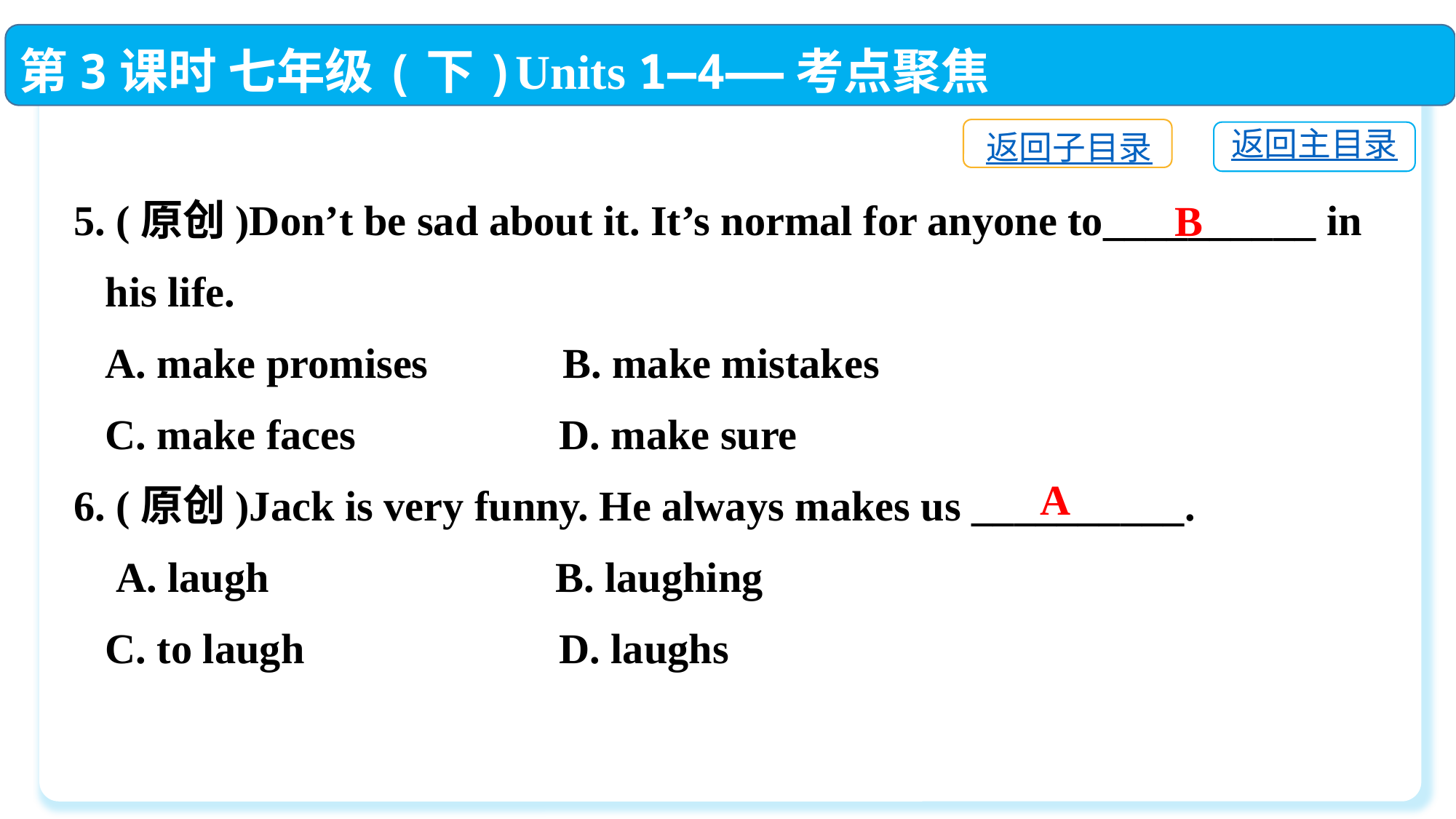

第3课时 七年级(下)Units 1—4——考点聚焦

返回子目录
返回主目录
5. (原创)Don’t be sad about it. It’s normal for anyone to__________ in
   his life.
   A. make promises	     B. make mistakes
   C. make faces	               D. make sure
6. (原创)Jack is very funny. He always makes us __________.
    A. laugh	                         B. laughing
   C. to laugh	               D. laughs
B

A